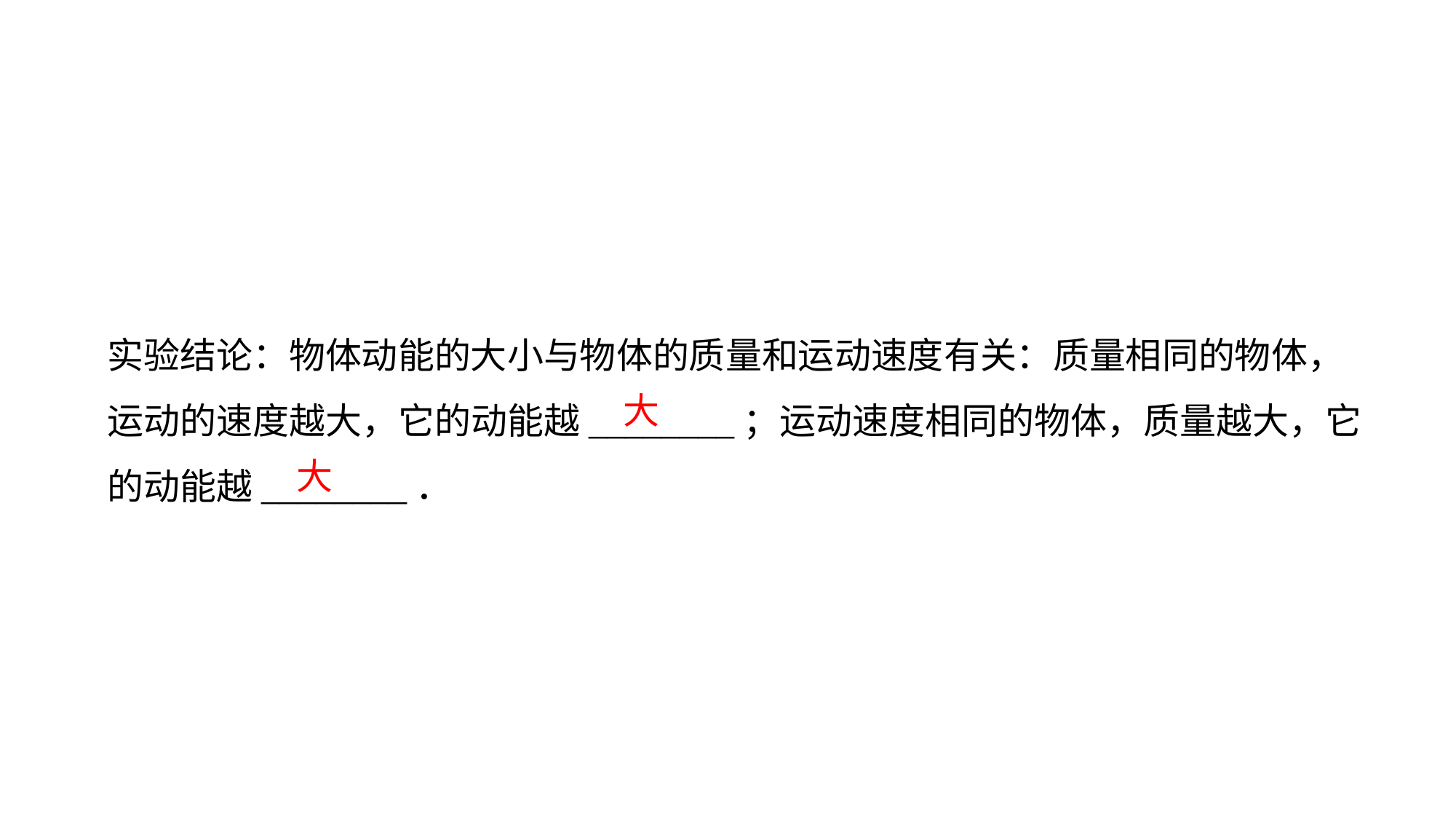

实验结论：物体动能的大小与物体的质量和运动速度有关：质量相同的物体，运动的速度越大，它的动能越________；运动速度相同的物体，质量越大，它的动能越________．
大
大